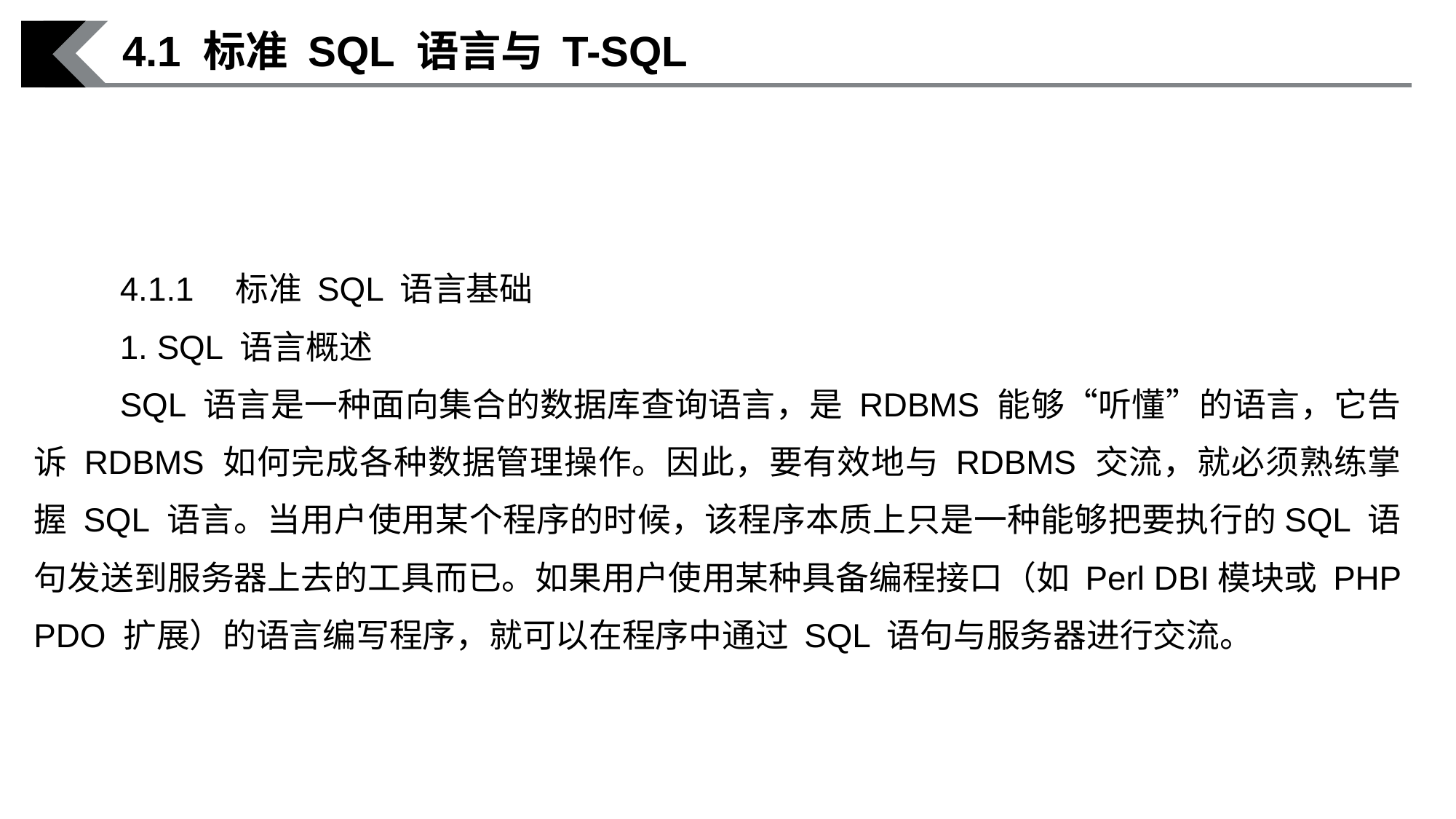

4.1 标准 SQL 语言与 T-SQL
4.1.1　标准 SQL 语言基础
1. SQL 语言概述
SQL 语言是一种面向集合的数据库查询语言，是 RDBMS 能够“听懂”的语言，它告诉 RDBMS 如何完成各种数据管理操作。因此，要有效地与 RDBMS 交流，就必须熟练掌握 SQL 语言。当用户使用某个程序的时候，该程序本质上只是一种能够把要执行的SQL 语句发送到服务器上去的工具而已。如果用户使用某种具备编程接口（如 Perl DBI模块或 PHP PDO 扩展）的语言编写程序，就可以在程序中通过 SQL 语句与服务器进行交流。